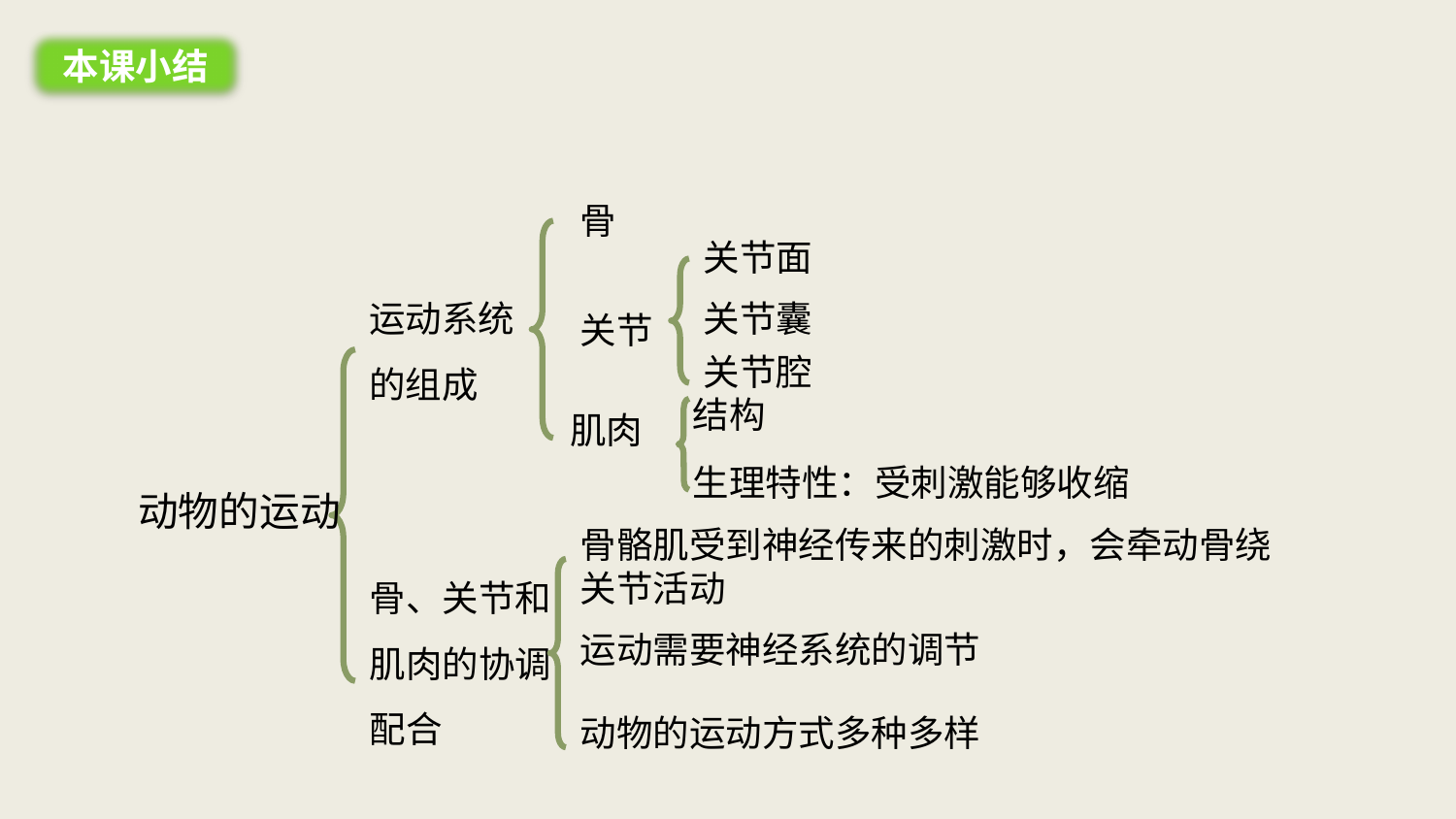

本课小结
骨
关节面

运动系统的组成
关节囊
关节
关节腔

结构
肌肉

生理特性：受刺激能够收缩
动物的运动
骨骼肌受到神经传来的刺激时，会牵动骨绕关节活动
骨、关节和肌肉的协调配合

运动需要神经系统的调节
动物的运动方式多种多样